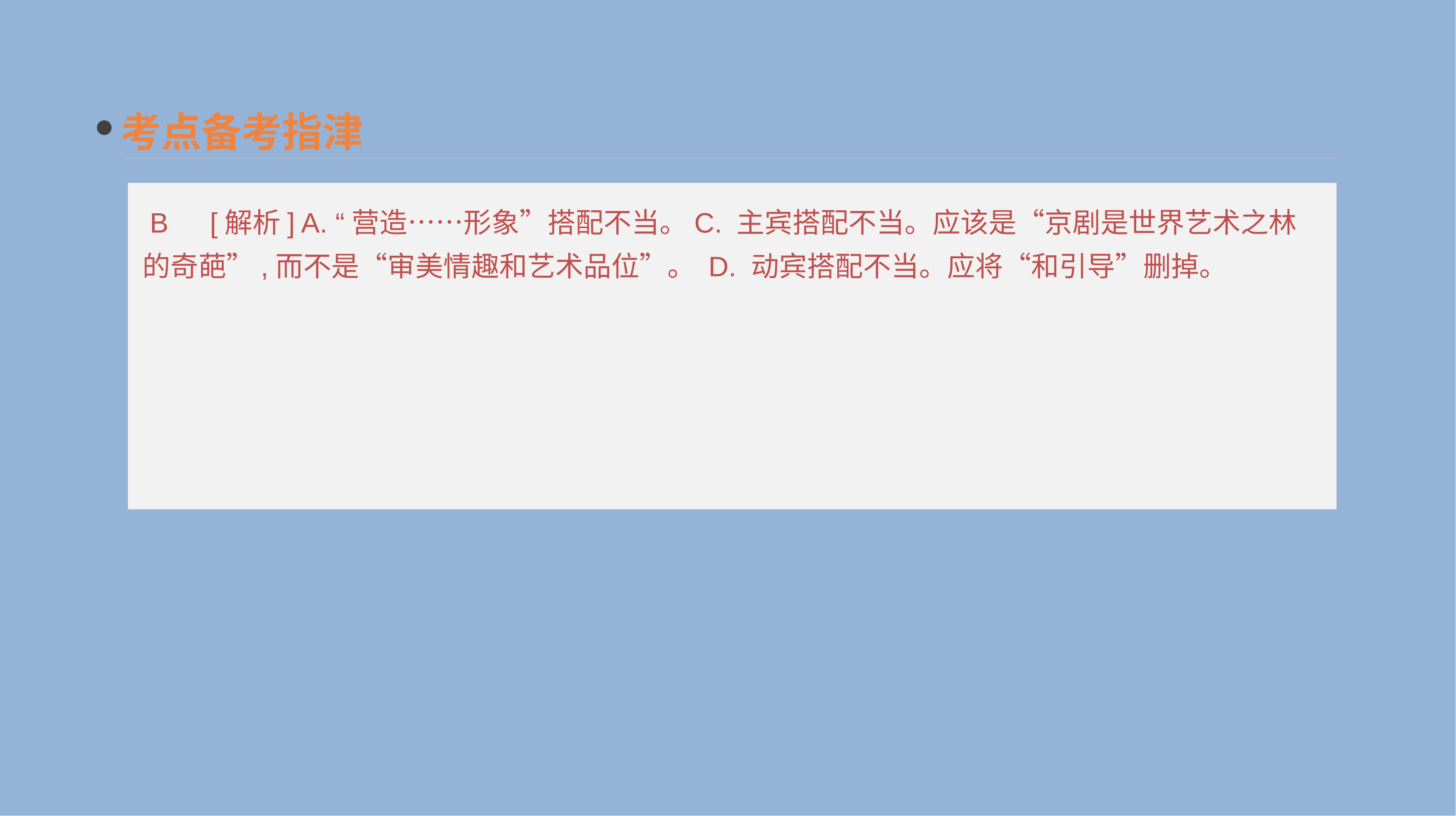

考点备考指津

 B　[解析] A. “营造……形象”搭配不当。C. 主宾搭配不当。应该是“京剧是世界艺术之林的奇葩”,而不是“审美情趣和艺术品位”。 D. 动宾搭配不当。应将“和引导”删掉。